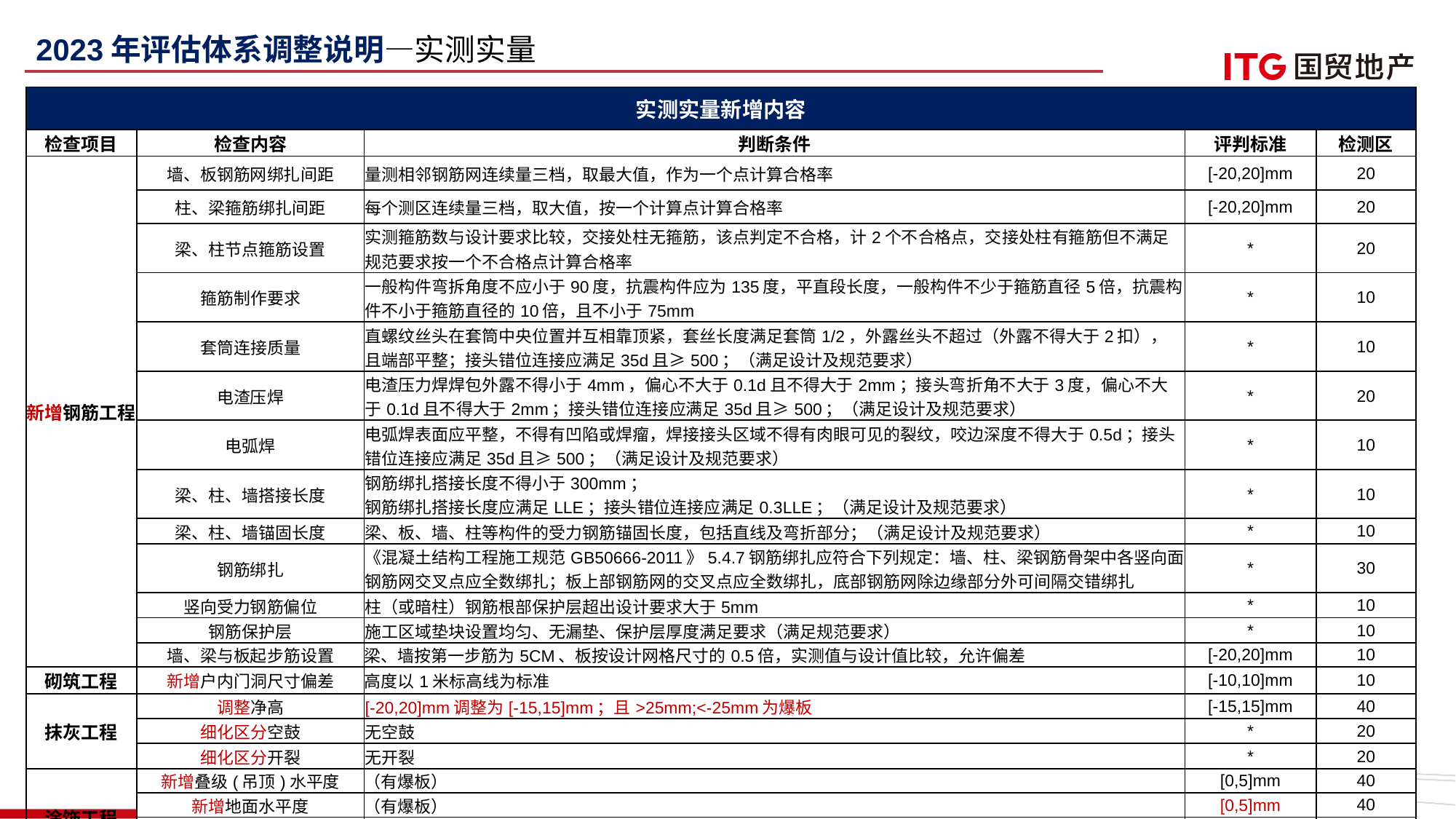

2023年评估体系调整说明—实测实量

| 实测实量新增内容 |  |  |  |  |
| --- | --- | --- | --- | --- |
| 检查项目 | 检查内容 | 判断条件 | 评判标准 | 检测区 |
| 新增钢筋工程 | 墙、板钢筋网绑扎间距 | 量测相邻钢筋网连续量三档，取最大值，作为一个点计算合格率 | [-20,20]mm | 20 |
|  | 柱、梁箍筋绑扎间距 | 每个测区连续量三档，取大值，按一个计算点计算合格率 | [-20,20]mm | 20 |
|  | 梁、柱节点箍筋设置 | 实测箍筋数与设计要求比较，交接处柱无箍筋，该点判定不合格，计2个不合格点，交接处柱有箍筋但不满足规范要求按一个不合格点计算合格率 | \* | 20 |
|  | 箍筋制作要求 | 一般构件弯拆角度不应小于90度，抗震构件应为135度，平直段长度，一般构件不少于箍筋直径5倍，抗震构件不小于箍筋直径的10倍，且不小于75mm | \* | 10 |
|  | 套筒连接质量 | 直螺纹丝头在套筒中央位置并互相靠顶紧，套丝长度满足套筒1/2，外露丝头不超过（外露不得大于2扣），且端部平整；接头错位连接应满足35d且≥500；（满足设计及规范要求） | \* | 10 |
|  | 电渣压焊 | 电渣压力焊焊包外露不得小于4mm，偏心不大于0.1d且不得大于2mm；接头弯折角不大于3度，偏心不大于0.1d且不得大于2mm；接头错位连接应满足35d且≥500；（满足设计及规范要求） | \* | 20 |
|  | 电弧焊 | 电弧焊表面应平整，不得有凹陷或焊瘤，焊接接头区域不得有肉眼可见的裂纹，咬边深度不得大于0.5d；接头错位连接应满足35d且≥500；（满足设计及规范要求） | \* | 10 |
|  | 梁、柱、墙搭接长度 | 钢筋绑扎搭接长度不得小于300mm； 钢筋绑扎搭接长度应满足LLE；接头错位连接应满足0.3LLE；（满足设计及规范要求） | \* | 10 |
|  | 梁、柱、墙锚固长度 | 梁、板、墙、柱等构件的受力钢筋锚固长度，包括直线及弯折部分；（满足设计及规范要求） | \* | 10 |
|  | 钢筋绑扎 | 《混凝土结构工程施工规范GB50666-2011》5.4.7钢筋绑扎应符合下列规定：墙、柱、梁钢筋骨架中各竖向面钢筋网交叉点应全数绑扎；板上部钢筋网的交叉点应全数绑扎，底部钢筋网除边缘部分外可间隔交错绑扎 | \* | 30 |
|  | 竖向受力钢筋偏位 | 柱（或暗柱）钢筋根部保护层超出设计要求大于5mm | \* | 10 |
|  | 钢筋保护层 | 施工区域垫块设置均匀、无漏垫、保护层厚度满足要求（满足规范要求） | \* | 10 |
|  | 墙、梁与板起步筋设置 | 梁、墙按第一步筋为5CM、板按设计网格尺寸的0.5倍，实测值与设计值比较，允许偏差 | [-20,20]mm | 10 |
| 砌筑工程 | 新增户内门洞尺寸偏差 | 高度以1米标高线为标准 | [-10,10]mm | 10 |
| 抹灰工程 | 调整净高 | [-20,20]mm调整为[-15,15]mm；且>25mm;<-25mm为爆板 | [-15,15]mm | 40 |
| 抹灰工程 | 细化区分空鼓 | 无空鼓 | \* | 20 |
|  | 细化区分开裂 | 无开裂 | \* | 20 |
| 涂饰工程 | 新增叠级(吊顶)水平度 | （有爆板） | [0,5]mm | 40 |
|  | 新增地面水平度 | （有爆板） | [0,5]mm | 40 |
|  | 新增门槛石与地面水平极差（施工技术指引为标准） | 木地板基层面与设计值对比 | [0,1]mm | 6 |